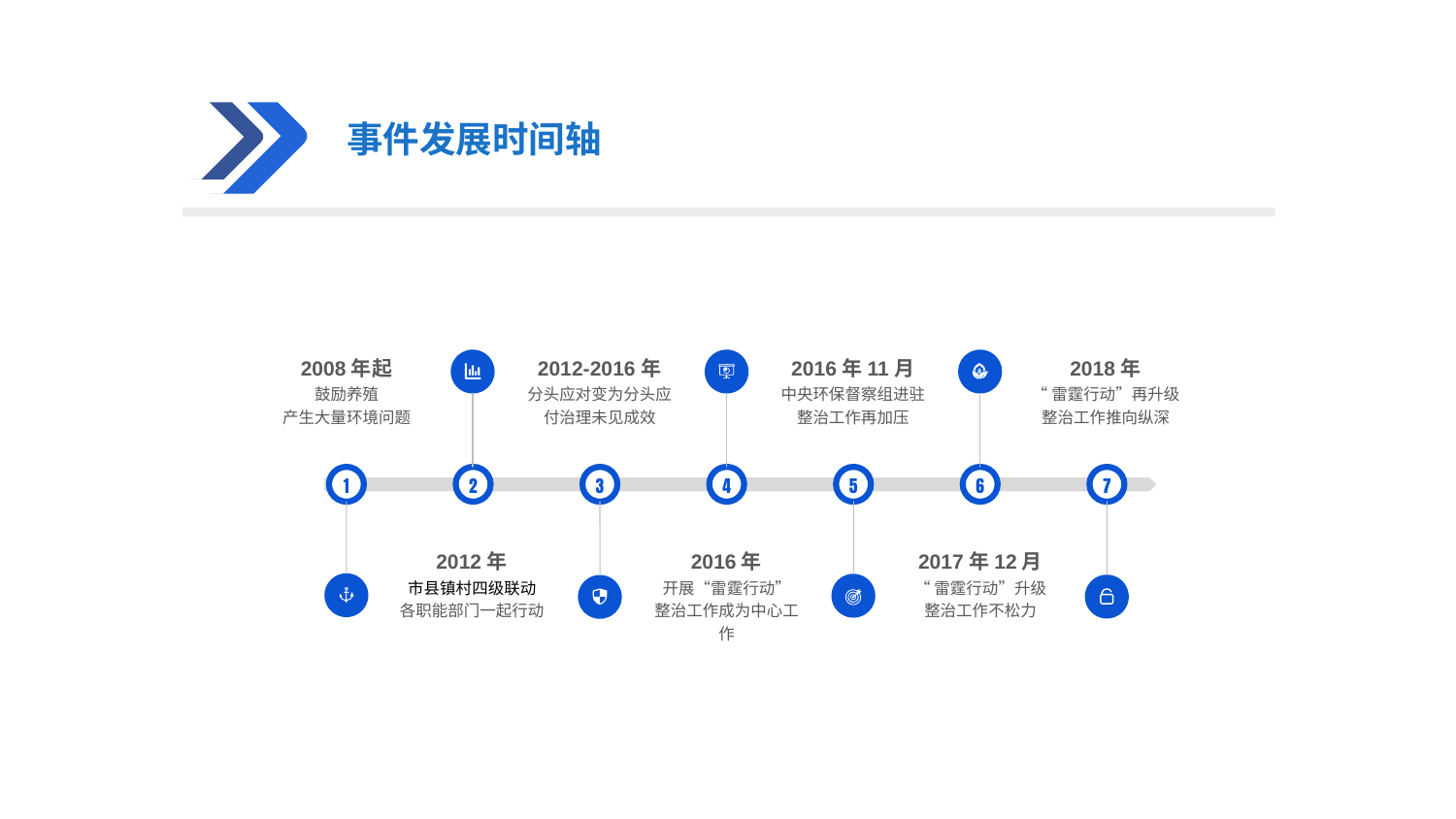

事件发展时间轴

2008年起
鼓励养殖
产生大量环境问题
2012-2016年
分头应对变为分头应付治理未见成效
2016年11月
中央环保督察组进驻
整治工作再加压
2018年
“雷霆行动”再升级
整治工作推向纵深

1
3
5
7
2
4
6

2012年
市县镇村四级联动
各职能部门一起行动
2016年
开展“雷霆行动”
整治工作成为中心工作
2017年12月
“雷霆行动”升级
整治工作不松力